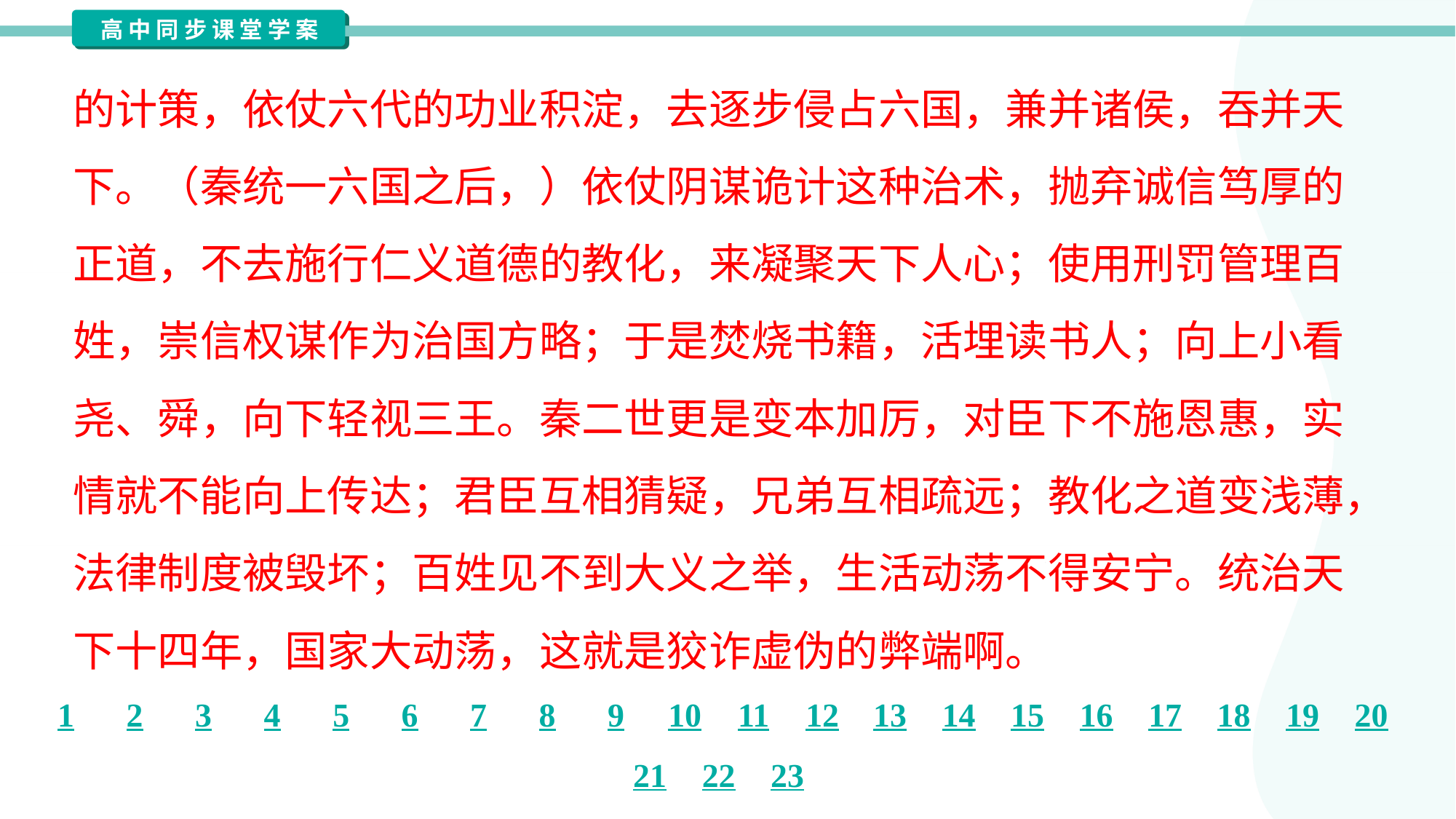

的计策，依仗六代的功业积淀，去逐步侵占六国，兼并诸侯，吞并天
下。（秦统一六国之后，）依仗阴谋诡计这种治术，抛弃诚信笃厚的
正道，不去施行仁义道德的教化，来凝聚天下人心；使用刑罚管理百
姓，崇信权谋作为治国方略；于是焚烧书籍，活埋读书人；向上小看
尧、舜，向下轻视三王。秦二世更是变本加厉，对臣下不施恩惠，实
情就不能向上传达；君臣互相猜疑，兄弟互相疏远；教化之道变浅薄，
法律制度被毁坏；百姓见不到大义之举，生活动荡不得安宁。统治天
下十四年，国家大动荡，这就是狡诈虚伪的弊端啊。